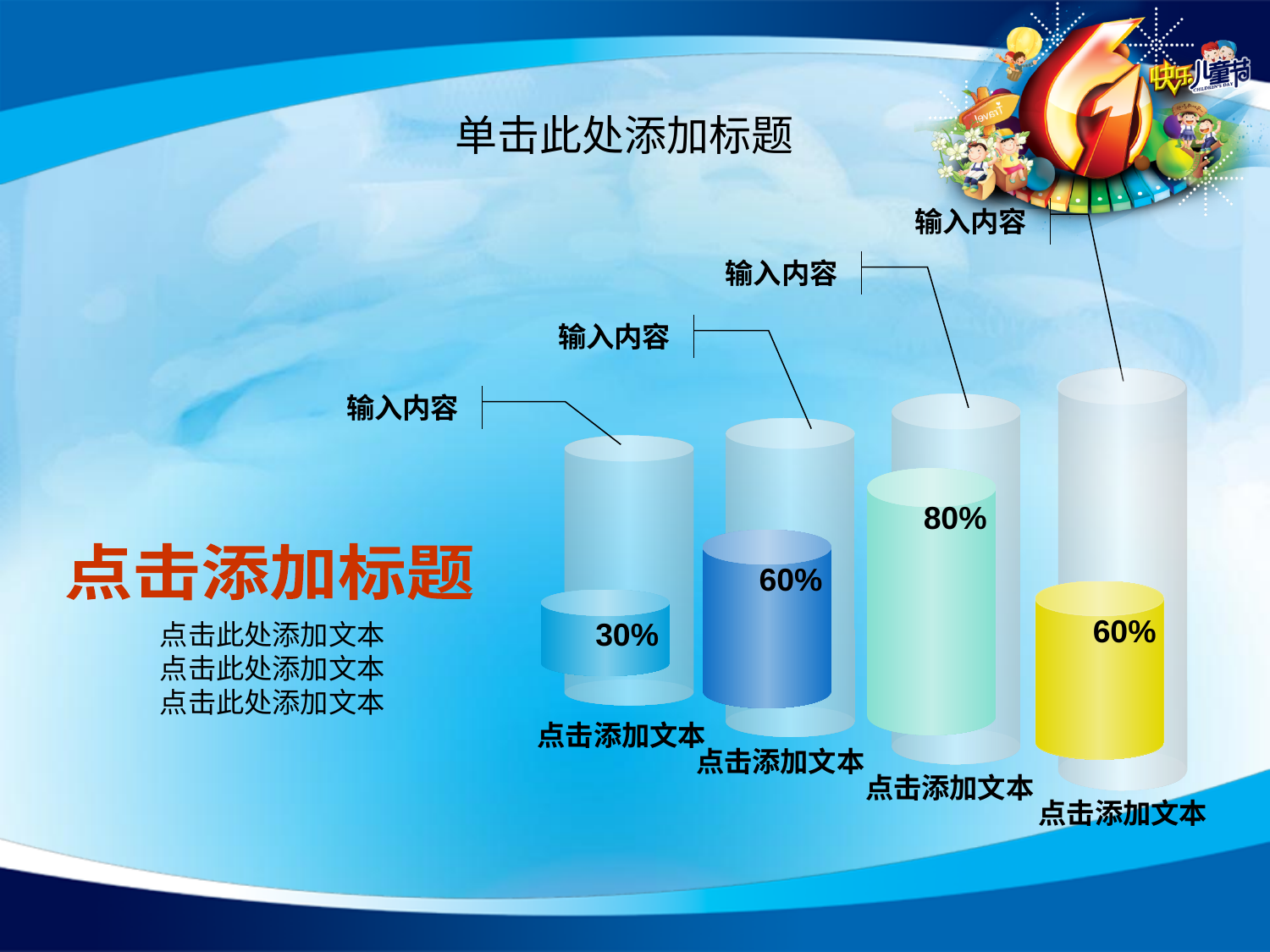

# 单击此处添加标题
输入内容
输入内容
输入内容

输入内容

80%

点击添加标题
60%

60%
30%
点击此处添加文本
点击此处添加文本
点击此处添加文本
点击添加文本

点击添加文本

点击添加文本
点击添加文本